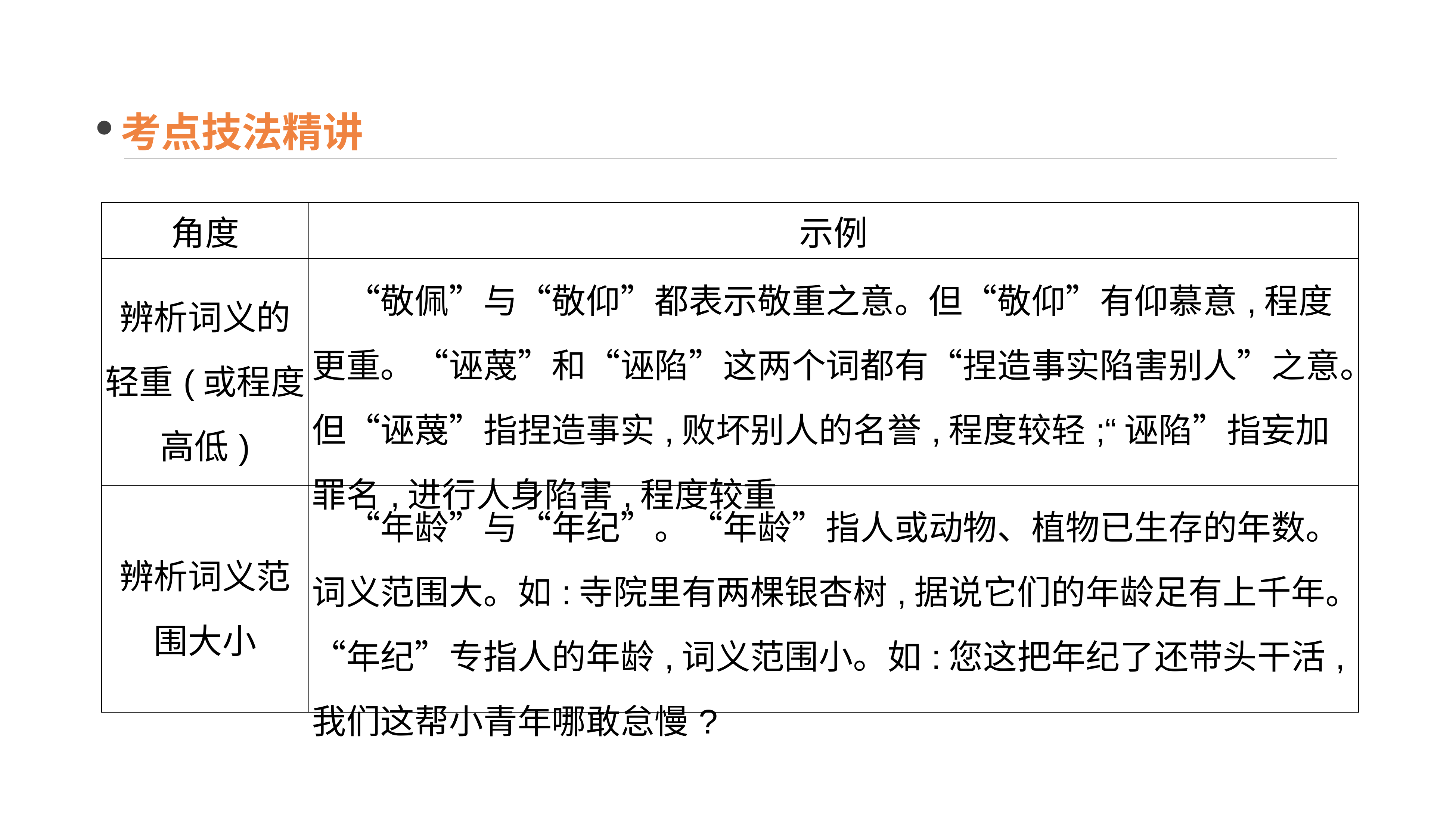

考点技法精讲

| 角度 | 示例 |
| --- | --- |
| 辨析词义的轻重(或程度高低) | “敬佩”与“敬仰”都表示敬重之意。但“敬仰”有仰慕意,程度更重。“诬蔑”和“诬陷”这两个词都有“捏造事实陷害别人”之意。但“诬蔑”指捏造事实,败坏别人的名誉,程度较轻;“诬陷”指妄加罪名,进行人身陷害,程度较重 |
| 辨析词义范围大小 | “年龄”与“年纪”。“年龄”指人或动物、植物已生存的年数。词义范围大。如:寺院里有两棵银杏树,据说它们的年龄足有上千年。“年纪”专指人的年龄,词义范围小。如:您这把年纪了还带头干活,我们这帮小青年哪敢怠慢? |